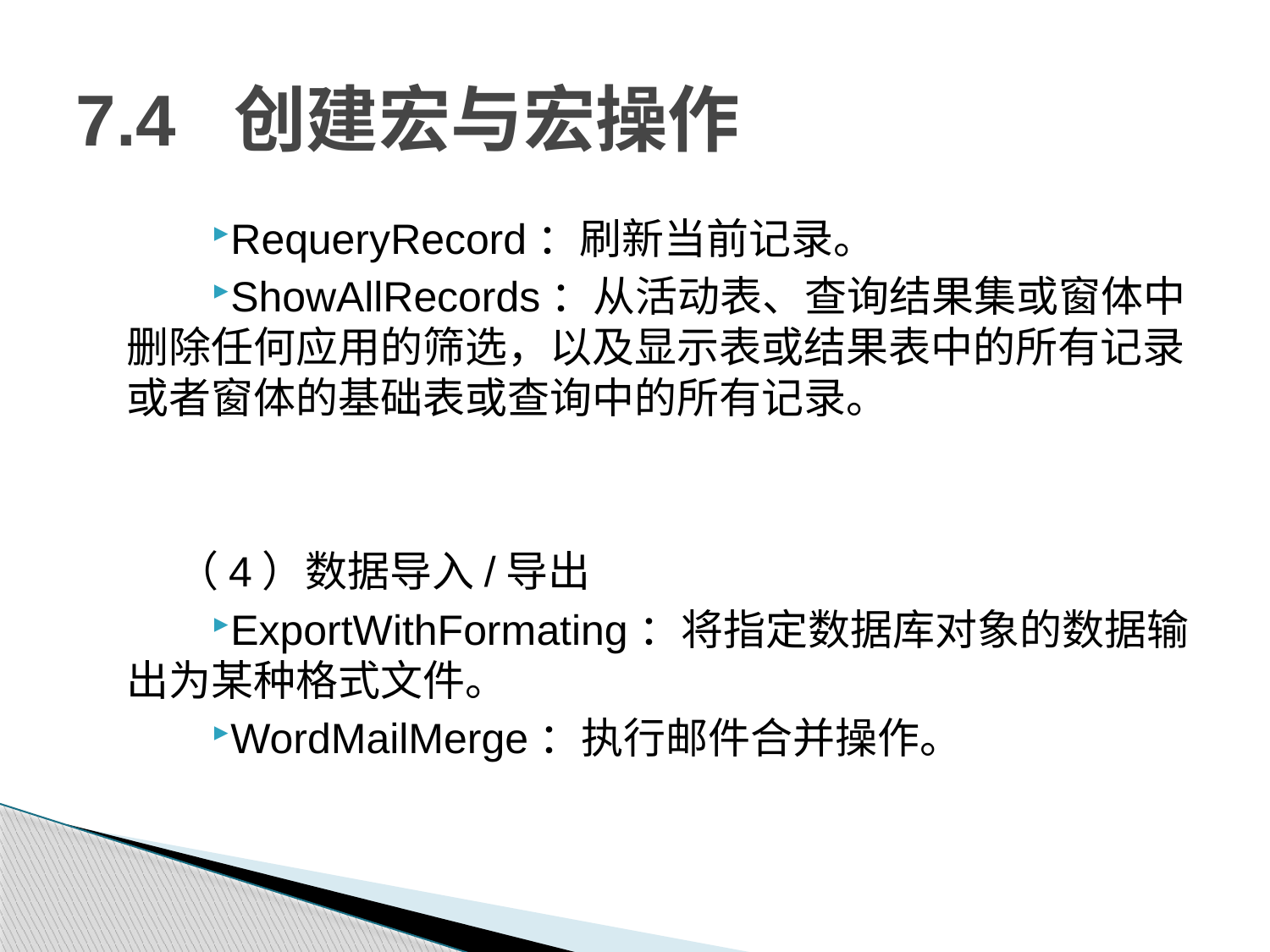

# 7.4  创建宏与宏操作
RequeryRecord：刷新当前记录。
ShowAllRecords：从活动表、查询结果集或窗体中删除任何应用的筛选，以及显示表或结果表中的所有记录或者窗体的基础表或查询中的所有记录。

（4）数据导入/导出
ExportWithFormating：将指定数据库对象的数据输出为某种格式文件。
WordMailMerge：执行邮件合并操作。